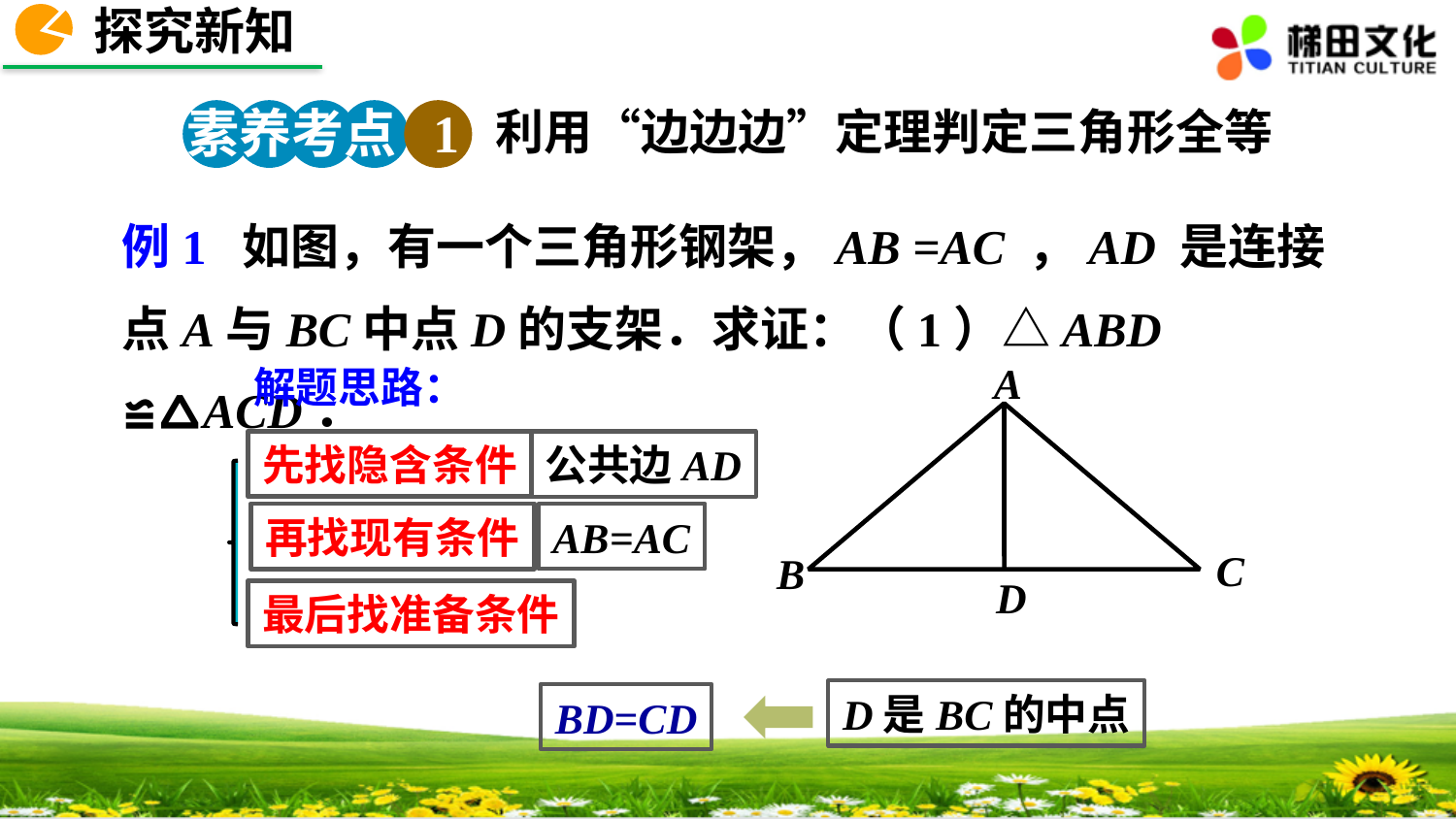

探究新知

素养考点  1

利用“边边边”定理判定三角形全等
例1 如图，有一个三角形钢架，AB =AC ，AD 是连接点A与BC中点D的支架．求证：（1）△ABD ≌△ACD．
A

C
B
D
解题思路：
先找隐含条件
公共边AD

再找现有条件
AB=AC
最后找准备条件
D是BC的中点
BD=CD